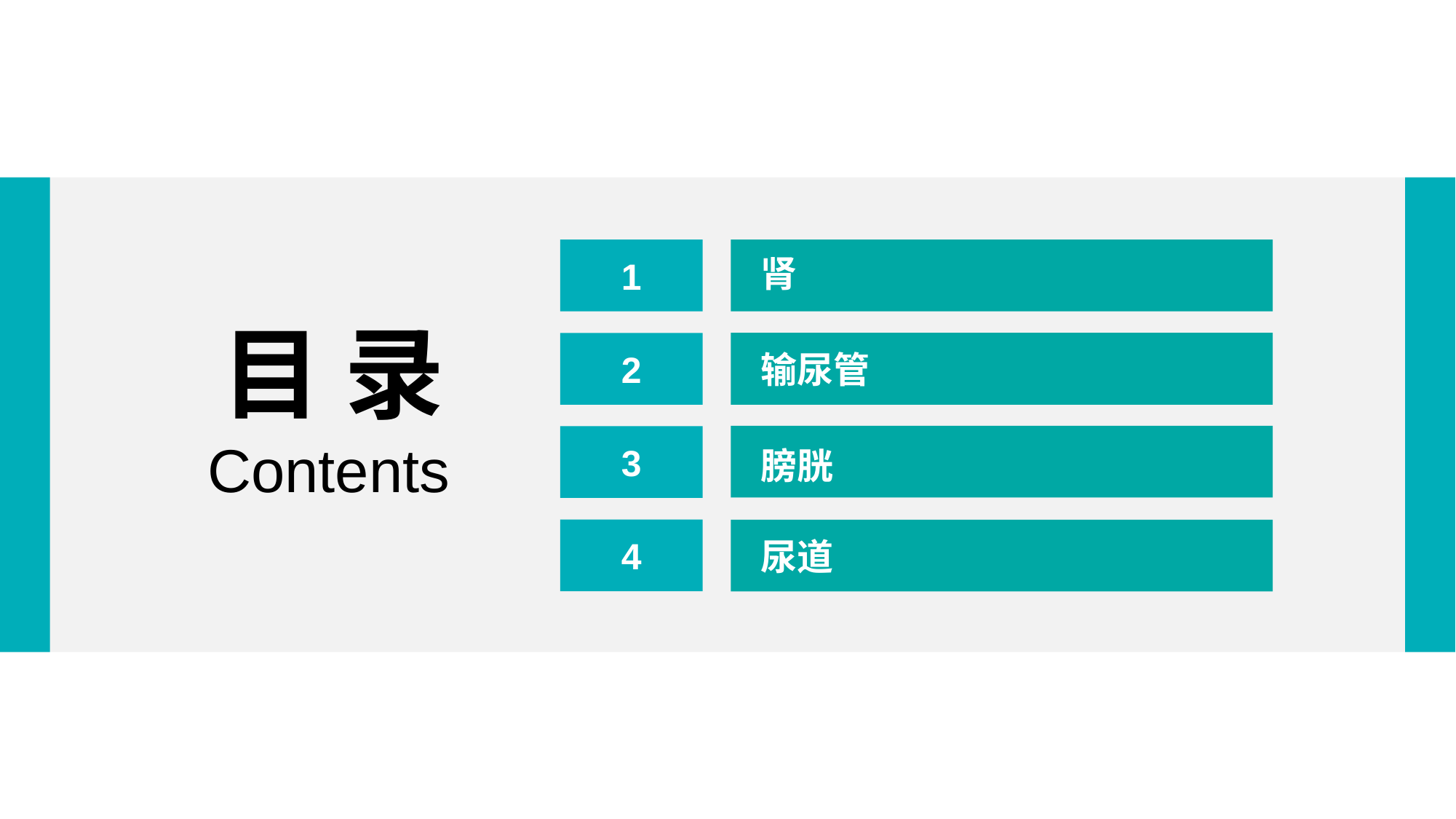

1

肾
目 录

2
输尿管

3
Contents
膀胱
4

尿道